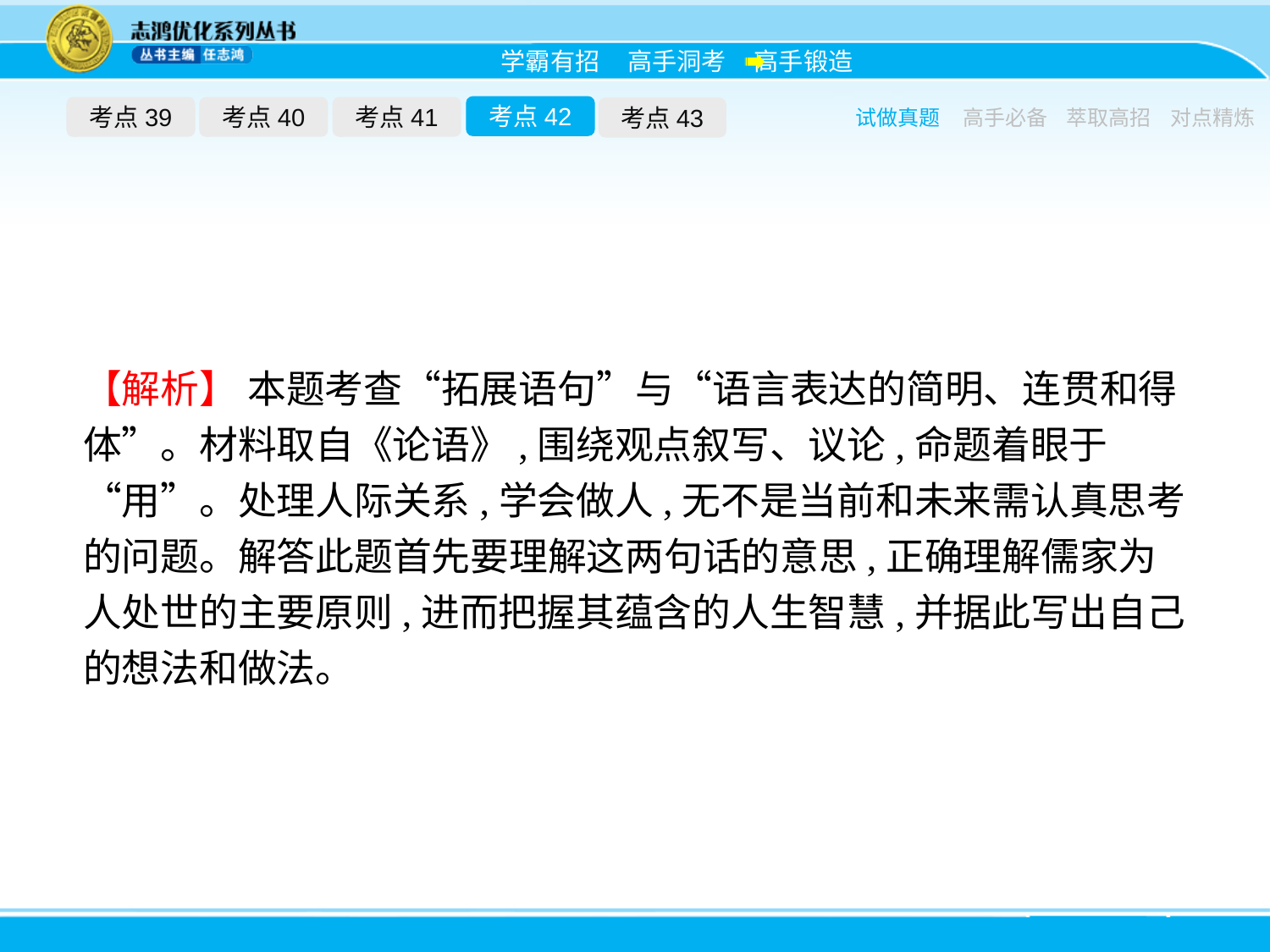

考点42
考点39
考点40
考点41
考点43
试做真题
高手必备
萃取高招
对点精炼
【解析】 本题考查“拓展语句”与“语言表达的简明、连贯和得体”。材料取自《论语》,围绕观点叙写、议论,命题着眼于“用”。处理人际关系,学会做人,无不是当前和未来需认真思考的问题。解答此题首先要理解这两句话的意思,正确理解儒家为人处世的主要原则,进而把握其蕴含的人生智慧,并据此写出自己的想法和做法。